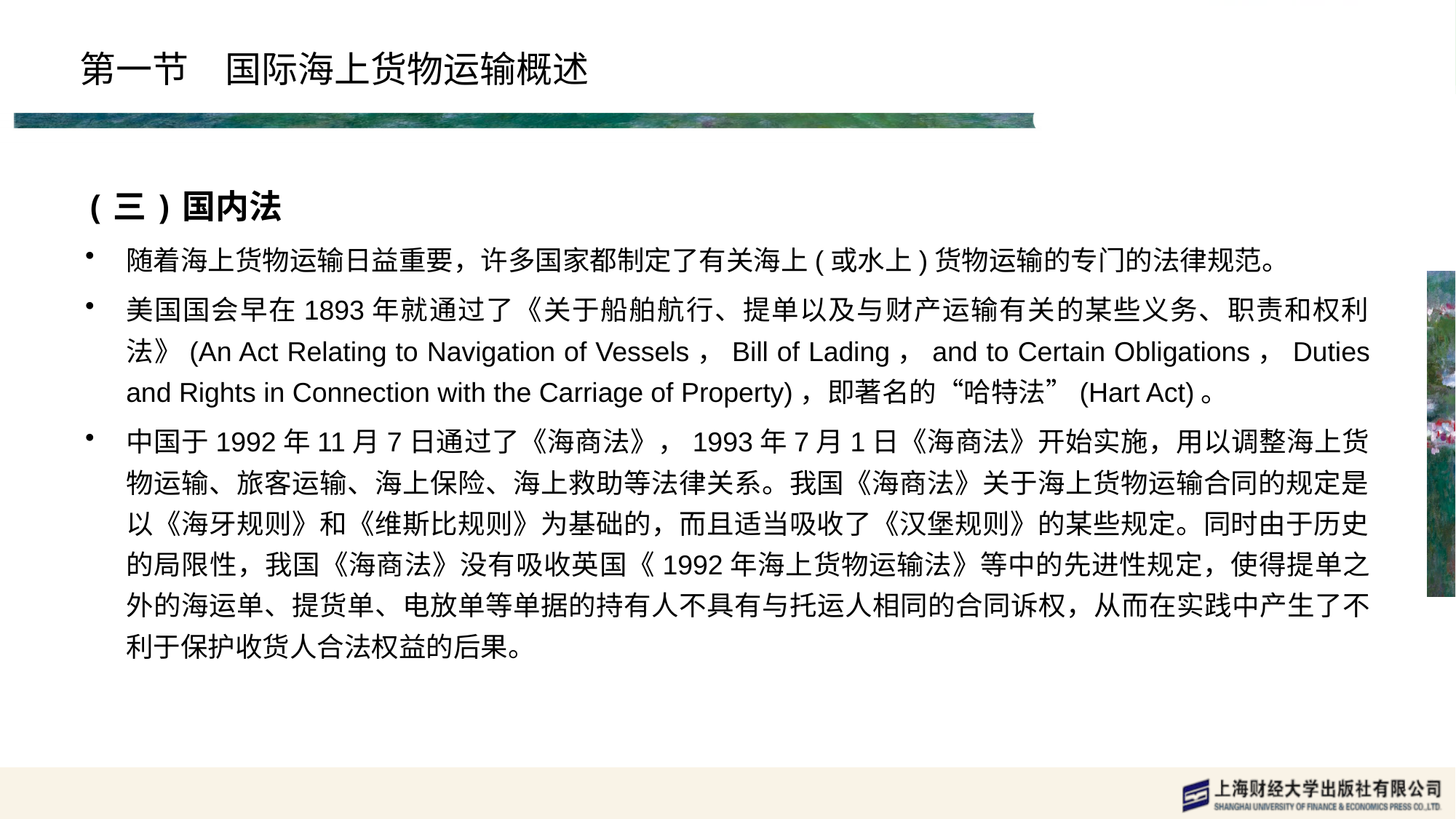

# 第一节　国际海上货物运输概述
(三)国内法
随着海上货物运输日益重要，许多国家都制定了有关海上(或水上)货物运输的专门的法律规范。
美国国会早在1893年就通过了《关于船舶航行、提单以及与财产运输有关的某些义务、职责和权利法》(An Act Relating to Navigation of Vessels，Bill of Lading，and to Certain Obligations，Duties and Rights in Connection with the Carriage of Property)，即著名的“哈特法”(Hart Act)。
中国于1992年11月7日通过了《海商法》，1993年7月1日《海商法》开始实施，用以调整海上货物运输、旅客运输、海上保险、海上救助等法律关系。我国《海商法》关于海上货物运输合同的规定是以《海牙规则》和《维斯比规则》为基础的，而且适当吸收了《汉堡规则》的某些规定。同时由于历史的局限性，我国《海商法》没有吸收英国《1992年海上货物运输法》等中的先进性规定，使得提单之外的海运单、提货单、电放单等单据的持有人不具有与托运人相同的合同诉权，从而在实践中产生了不利于保护收货人合法权益的后果。